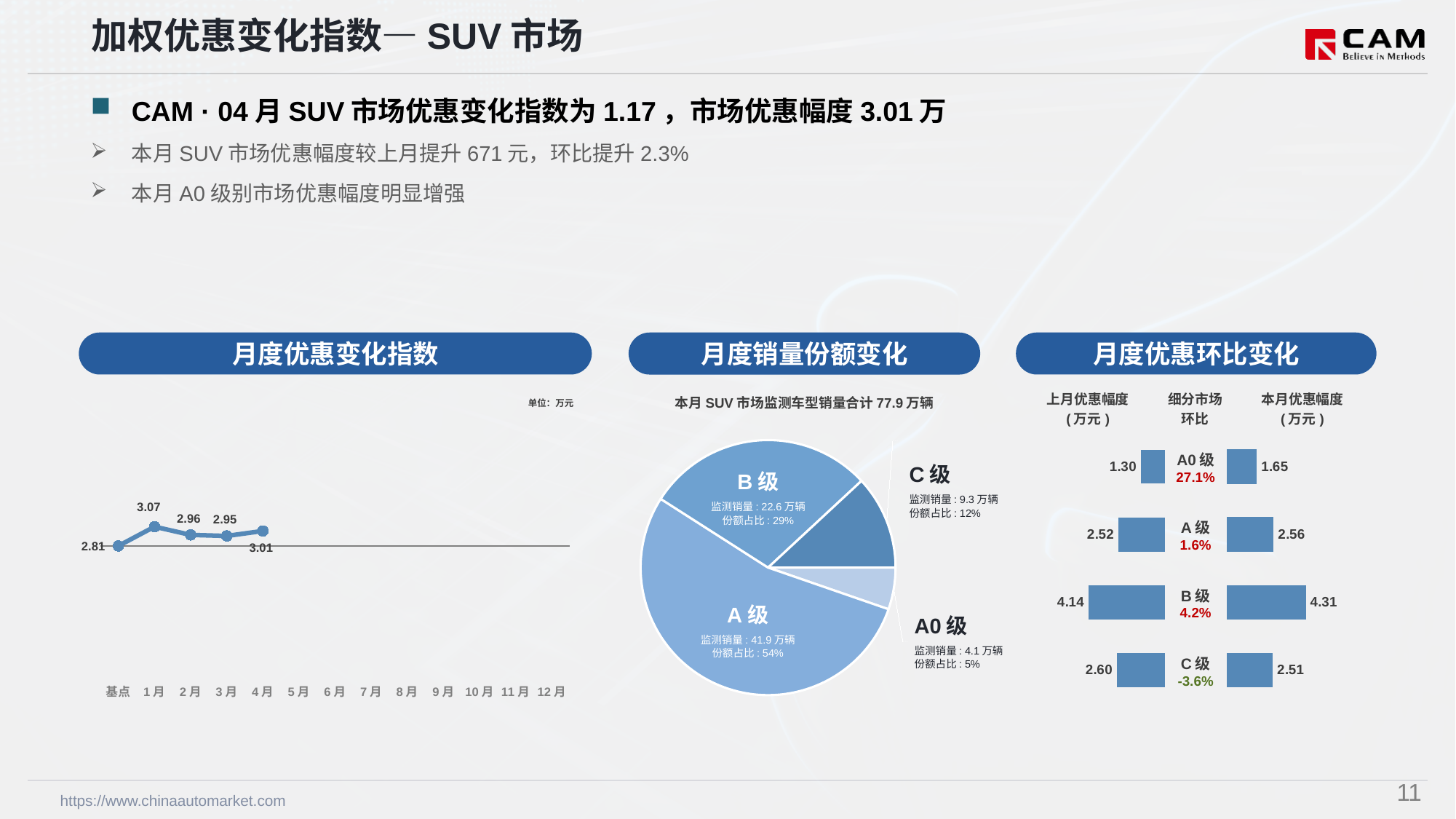

加权优惠变化指数—SUV市场
CAM · 04月SUV市场优惠变化指数为1.17，市场优惠幅度3.01万
本月SUV市场优惠幅度较上月提升671元，环比提升2.3%
本月A0级别市场优惠幅度明显增强
月度优惠变化指数

月度优惠环比变化

月度销量份额变化

本月SUV市场监测车型销量合计77.9万辆

### Chart

| Category | 细分市场 |
|---|---|
| A0级 | 41261.0 |
| A级 | 418647.0 |
| B级 | 226202.0 |
| C级 | 92651.0 |
C级
监测销量: 9.3万辆
份额占比: 12%
B级
监测销量: 26.0万辆
份额占比: 34%
B级
监测销量: 22.6万辆
份额占比: 29%
A级
监测销量: 38.8万辆
份额占比: 50%
A级
监测销量: 41.9万辆
份额占比: 54%
A0级
监测销量: 4.1万辆
份额占比: 5%

### Chart

| Category | Y2024 |
|---|---|
| 基点 | 0.0 |
| 1月 | 1.5 |
| 2月 | 0.86 |
| 3月 | 0.78 |
| 4月 | 1.17 |
| 5月 | None |
| 6月 | None |
| 7月 | None |
| 8月 | None |
| 9月 | None |
| 10月 | None |
| 11月 | None |
| 12月 | None |
| 上月优惠幅度 (万元) | 细分市场 环比 | 本月优惠幅度 (万元) |
| --- | --- | --- |
单位：万元
| A0级 27.1% |
| --- |
| A级 1.6% |
| B级 4.2% |
| C级 -3.6% |

### Chart

| Category | 优惠幅度 |
|---|---|
| A0 | 1.3 |
| A | 2.52 |
| B | 4.14 |
| C | 2.6 |

### Chart

| Category | 优惠幅度 |
|---|---|
| A0 | 1.65 |
| A | 2.56 |
| B | 4.31 |
| C | 2.51 |
11